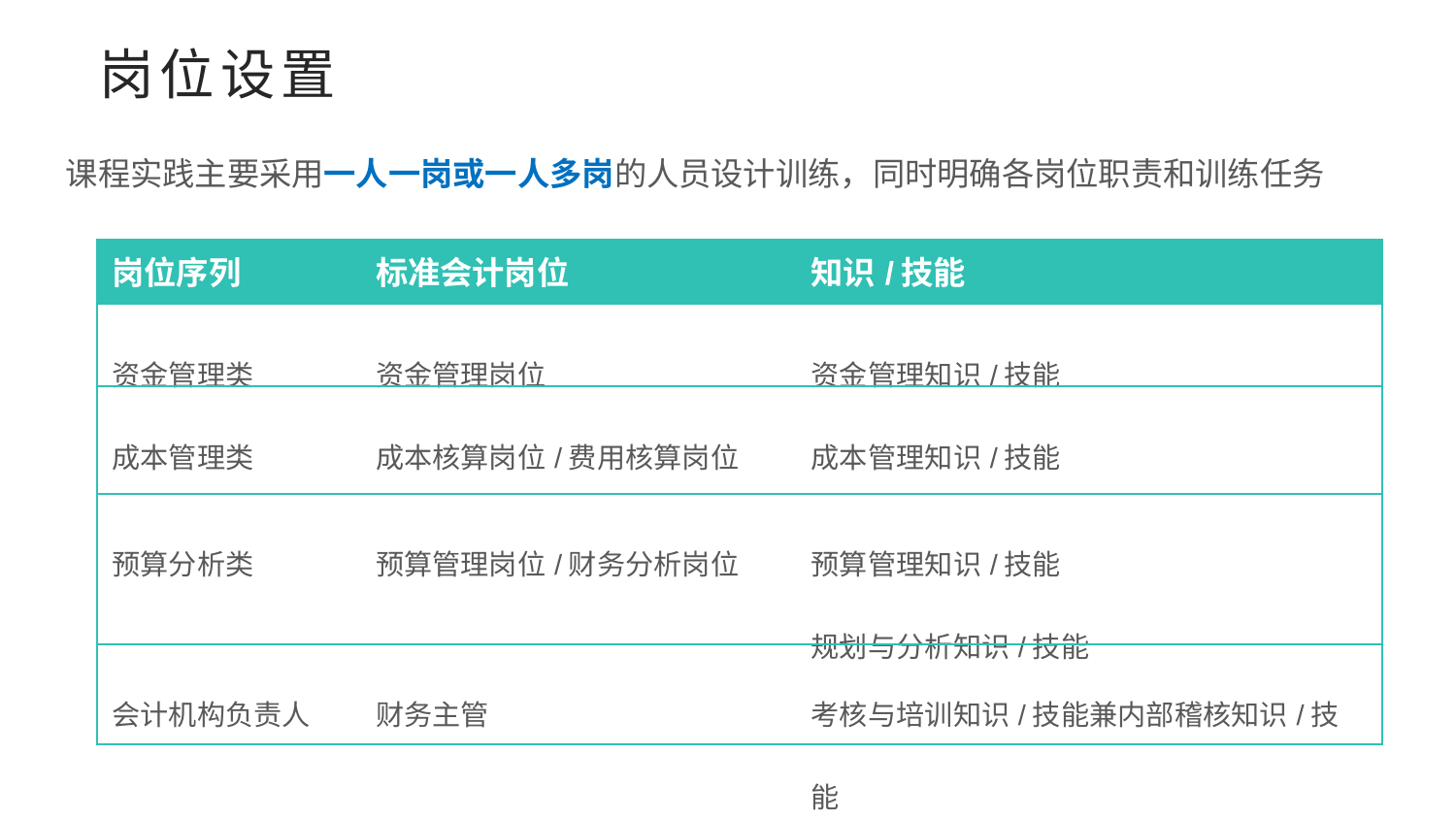

# 岗位设置
课程实践主要采用一人一岗或一人多岗的人员设计训练，同时明确各岗位职责和训练任务
| 岗位序列 | 标准会计岗位 | 知识/技能 |
| --- | --- | --- |
| 资金管理类 | 资金管理岗位 | 资金管理知识/技能 |
| 成本管理类 | 成本核算岗位/费用核算岗位 | 成本管理知识/技能 |
| 预算分析类 | 预算管理岗位/财务分析岗位 | 预算管理知识/技能 规划与分析知识/技能 |
| 会计机构负责人 | 财务主管 | 考核与培训知识/技能兼内部稽核知识/技能 |